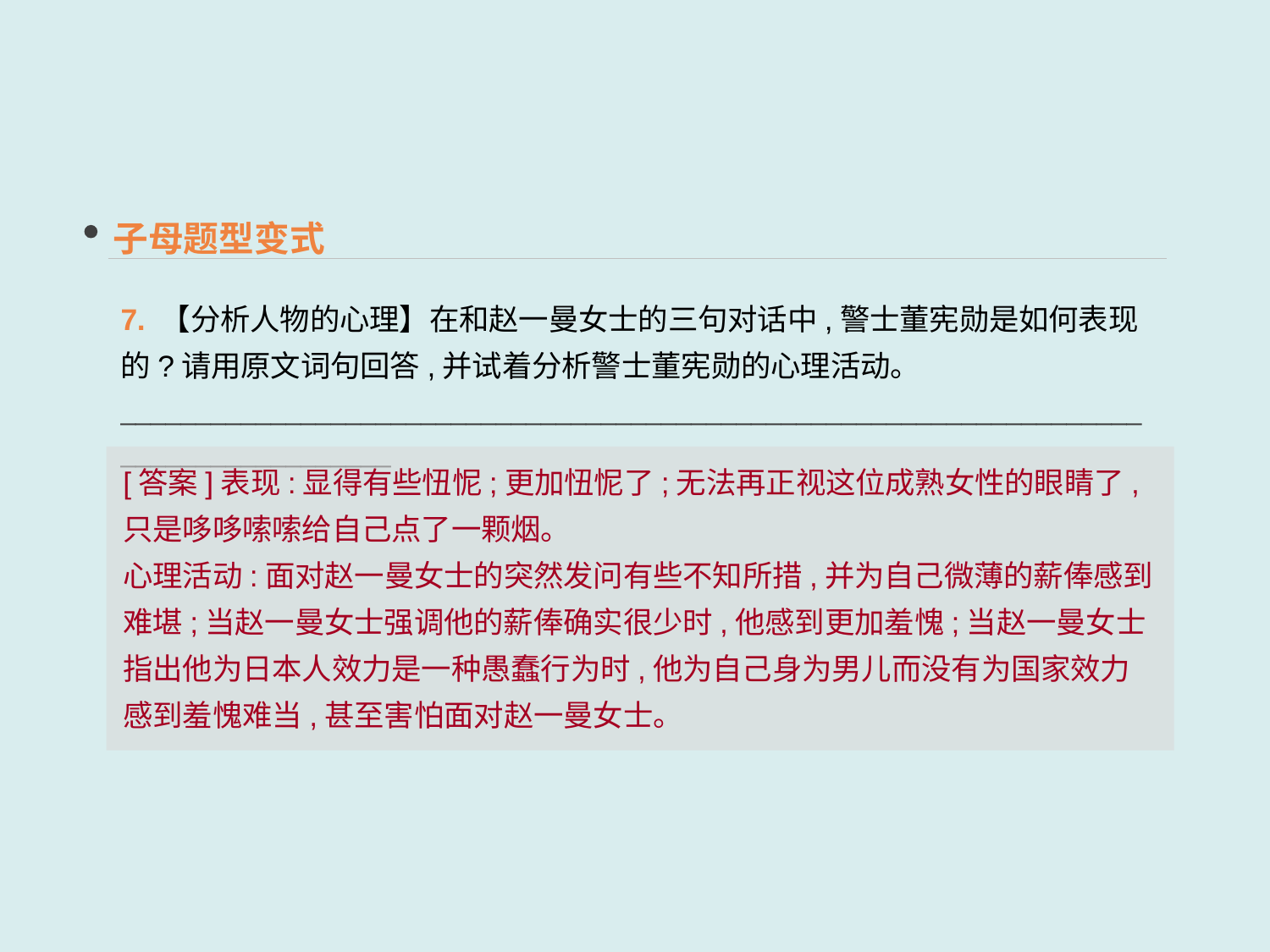

子母题型变式

7. 【分析人物的心理】在和赵一曼女士的三句对话中,警士董宪勋是如何表现的?请用原文词句回答,并试着分析警士董宪勋的心理活动。
______________________________________________________________________________________

[答案]表现:显得有些忸怩;更加忸怩了;无法再正视这位成熟女性的眼睛了,只是哆哆嗦嗦给自己点了一颗烟。
心理活动:面对赵一曼女士的突然发问有些不知所措,并为自己微薄的薪俸感到难堪;当赵一曼女士强调他的薪俸确实很少时,他感到更加羞愧;当赵一曼女士指出他为日本人效力是一种愚蠢行为时,他为自己身为男儿而没有为国家效力感到羞愧难当,甚至害怕面对赵一曼女士。